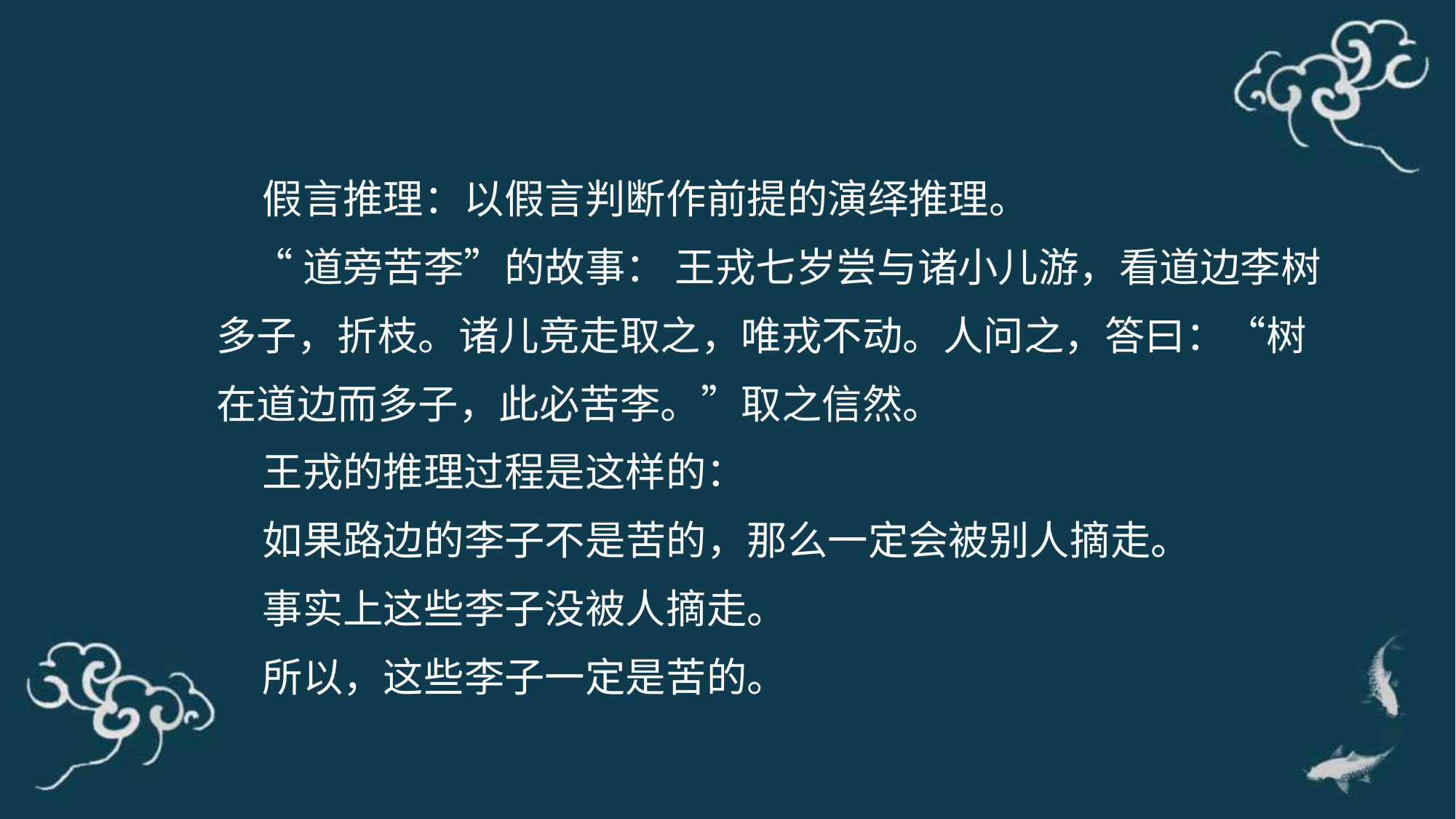

假言推理：以假言判断作前提的演绎推理。
    “道旁苦李”的故事： 王戎七岁尝与诸小儿游，看道边李树多子，折枝。诸儿竞走取之，唯戎不动。人问之，答曰：“树在道边而多子，此必苦李。”取之信然。
    王戎的推理过程是这样的：
    如果路边的李子不是苦的，那么一定会被别人摘走。
    事实上这些李子没被人摘走。
    所以，这些李子一定是苦的。